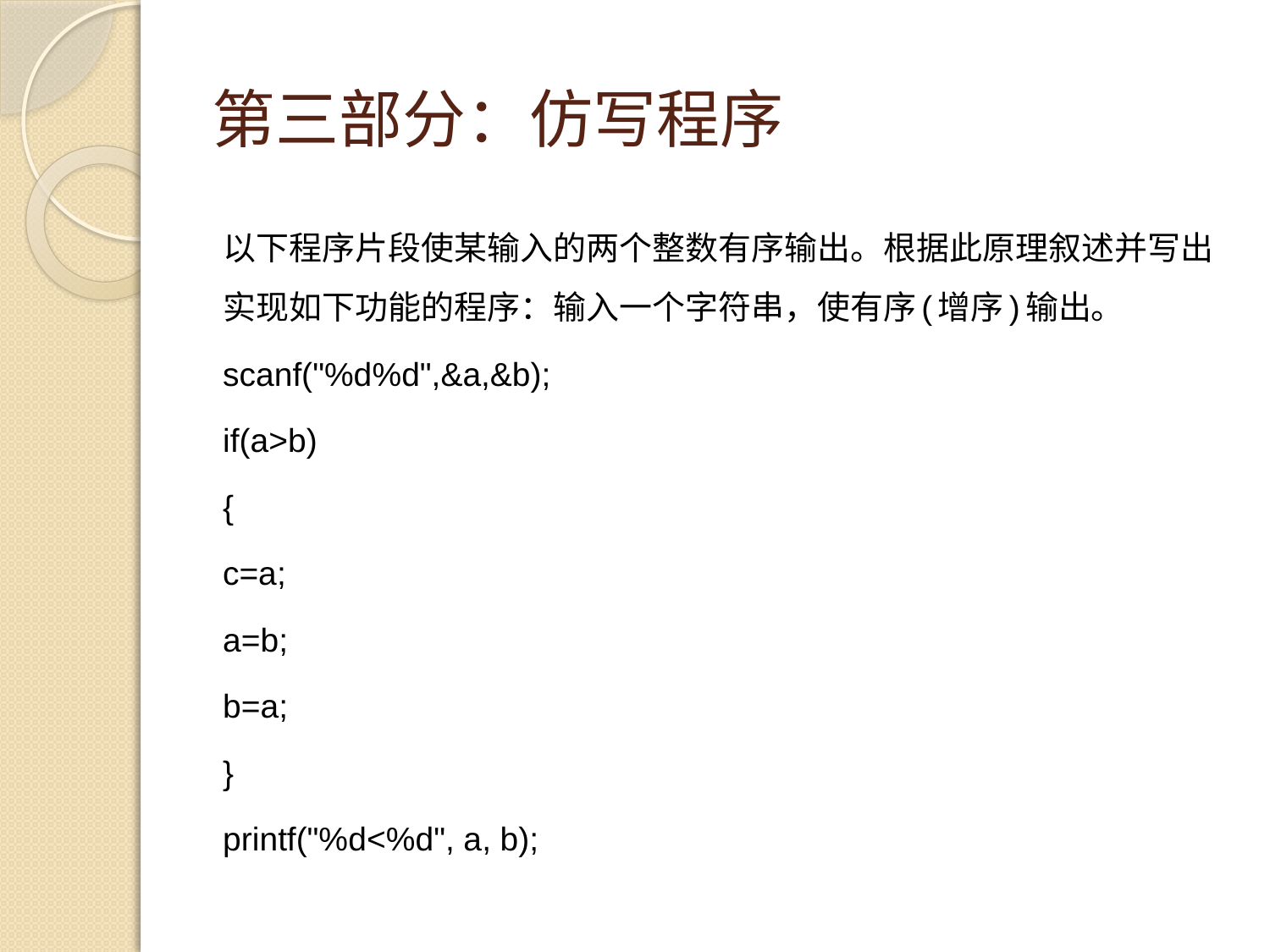

# 第三部分：仿写程序
以下程序片段使某输入的两个整数有序输出。根据此原理叙述并写出实现如下功能的程序：输入一个字符串，使有序(增序)输出。
scanf("%d%d",&a,&b);
if(a>b)
{
	c=a;
	a=b;
	b=a;
}
printf("%d<%d", a, b);